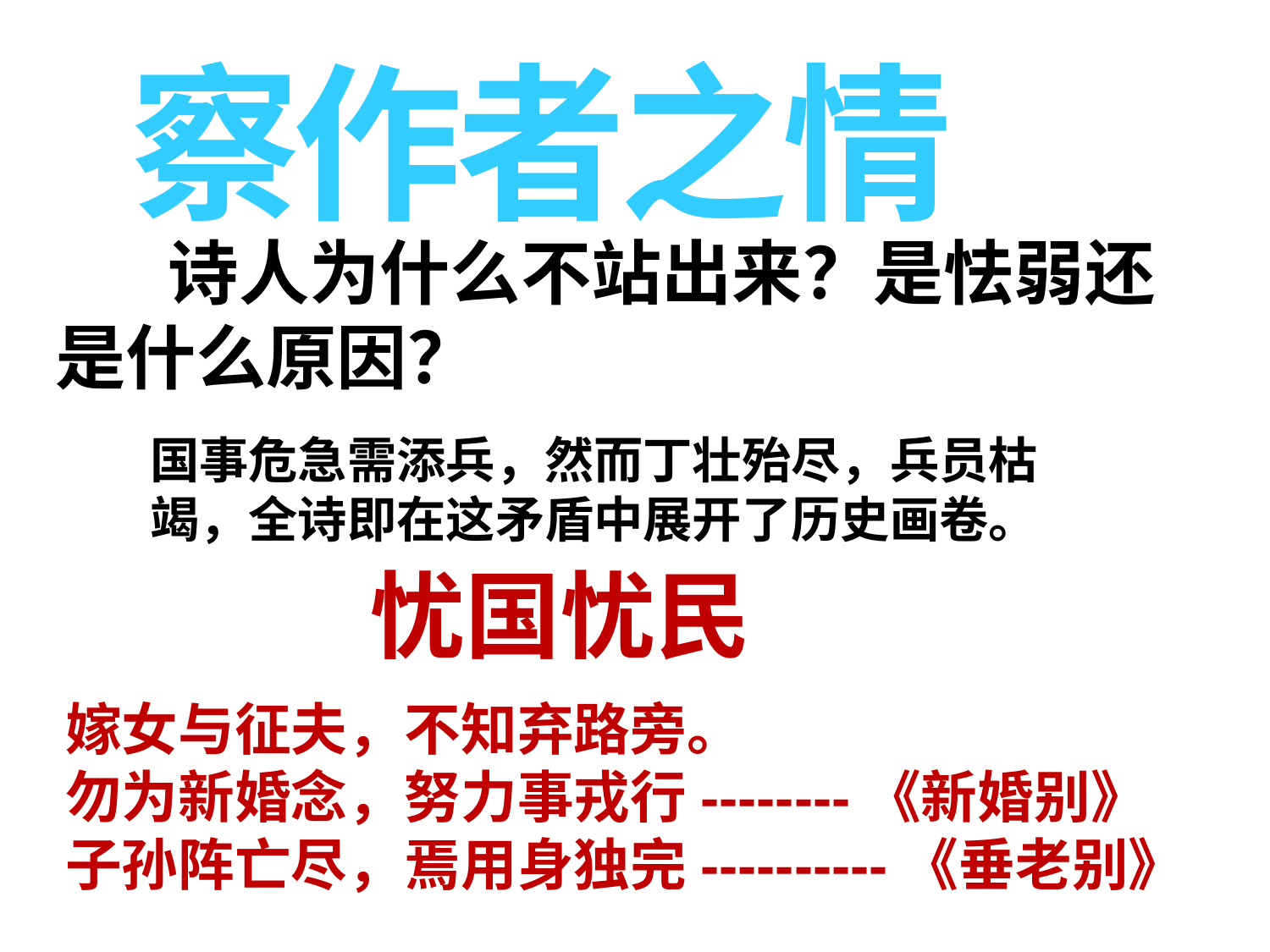

察作者之情
# 诗人为什么不站出来？是怯弱还是什么原因？
国事危急需添兵，然而丁壮殆尽，兵员枯竭，全诗即在这矛盾中展开了历史画卷。
                忧国忧民
嫁女与征夫，不知弃路旁。
勿为新婚念，努力事戎行--------《新婚别》
子孙阵亡尽，焉用身独完----------《垂老别》